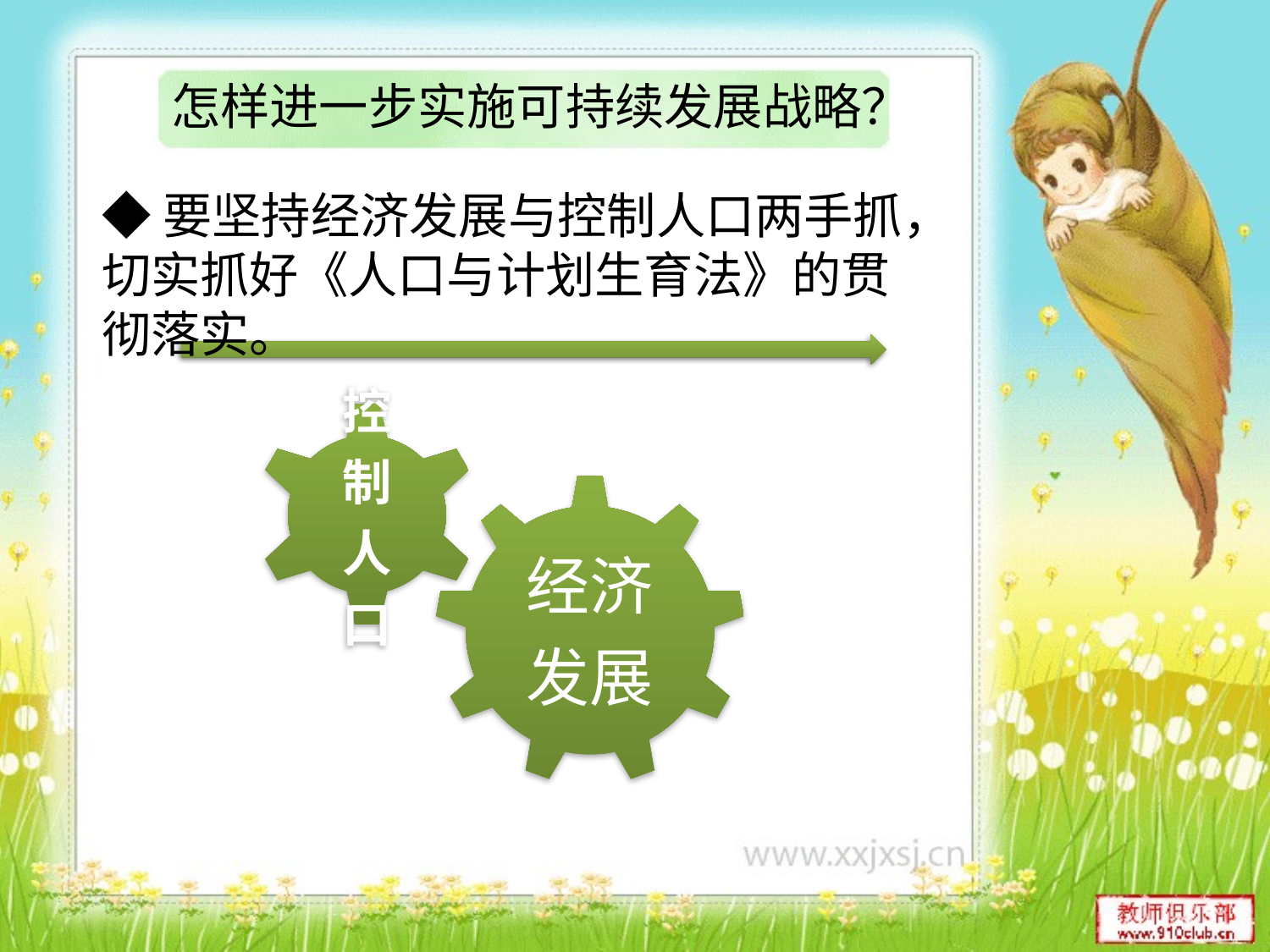

怎样进一步实施可持续发展战略？
◆要坚持经济发展与控制人口两手抓，切实抓好《人口与计划生育法》的贯彻落实。
经济发展
控制人口